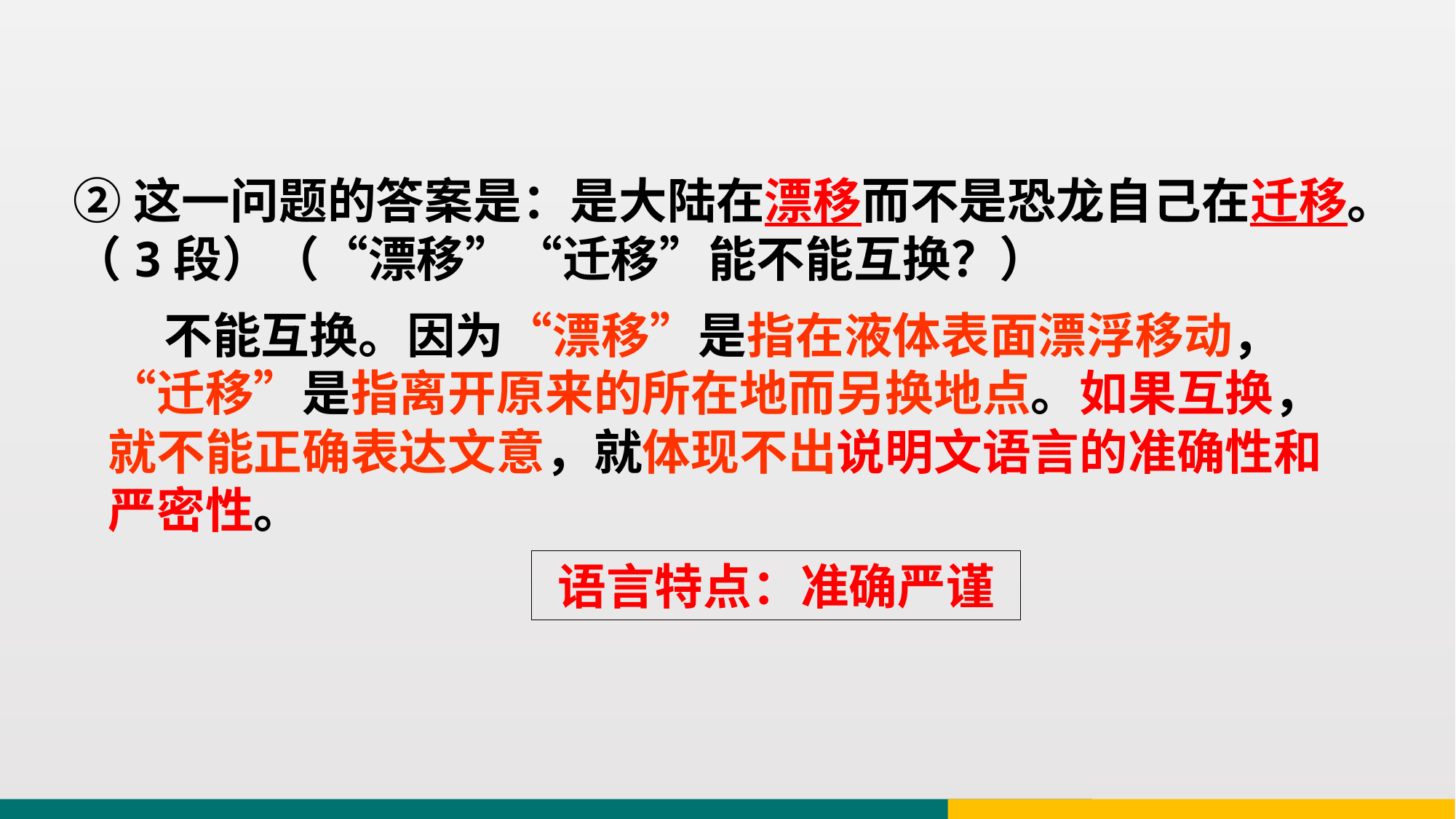

②这一问题的答案是：是大陆在漂移而不是恐龙自己在迁移。（3段）（“漂移”“迁移”能不能互换？）
    不能互换。因为“漂移”是指在液体表面漂浮移动，“迁移”是指离开原来的所在地而另换地点。如果互换，就不能正确表达文意，就体现不出说明文语言的准确性和严密性。
语言特点：准确严谨